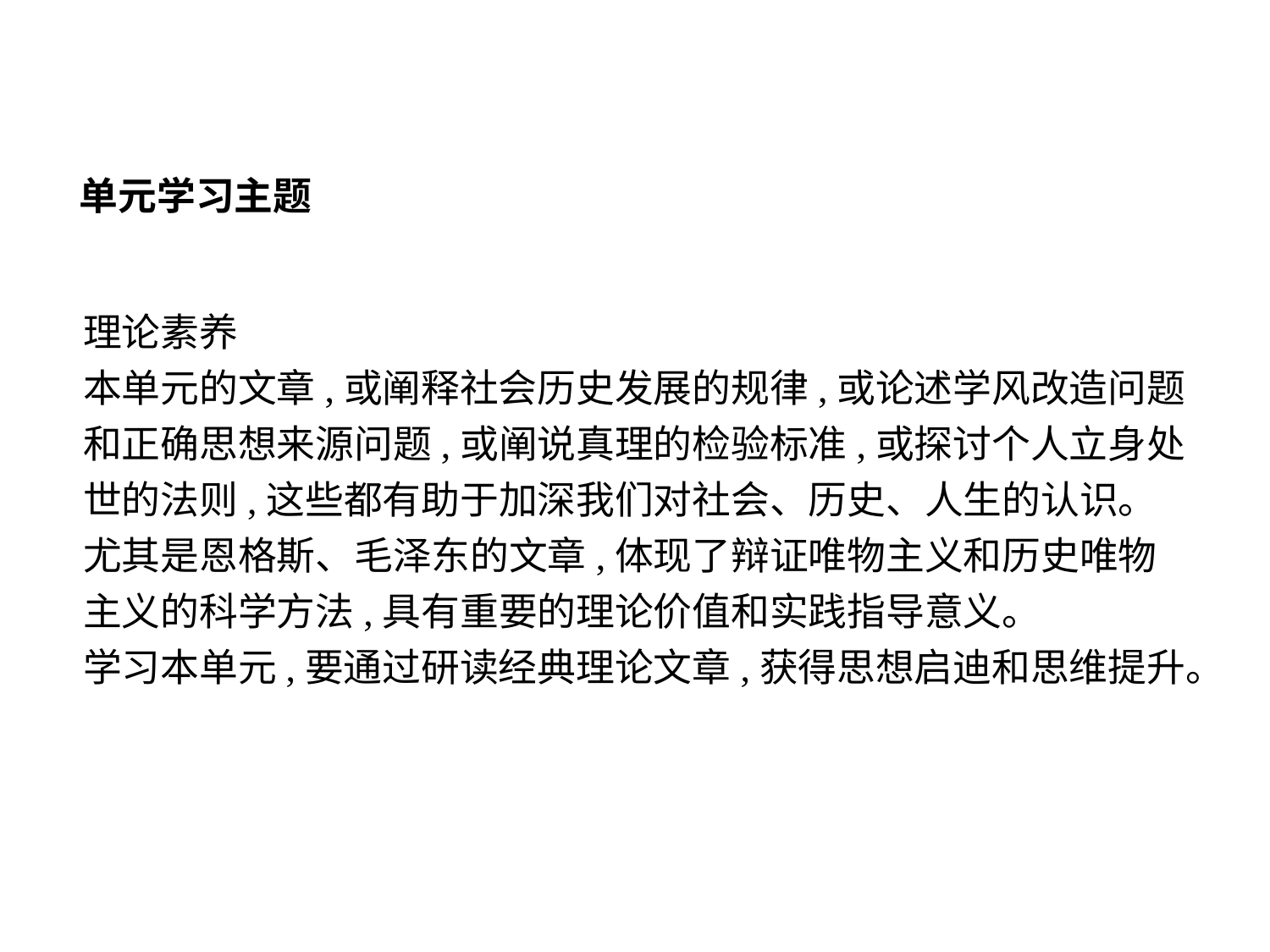

单元学习主题
理论素养
本单元的文章,或阐释社会历史发展的规律,或论述学风改造问题和正确思想来源问题,或阐说真理的检验标准,或探讨个人立身处世的法则,这些都有助于加深我们对社会、历史、人生的认识。尤其是恩格斯、毛泽东的文章,体现了辩证唯物主义和历史唯物主义的科学方法,具有重要的理论价值和实践指导意义。
学习本单元,要通过研读经典理论文章,获得思想启迪和思维提升。